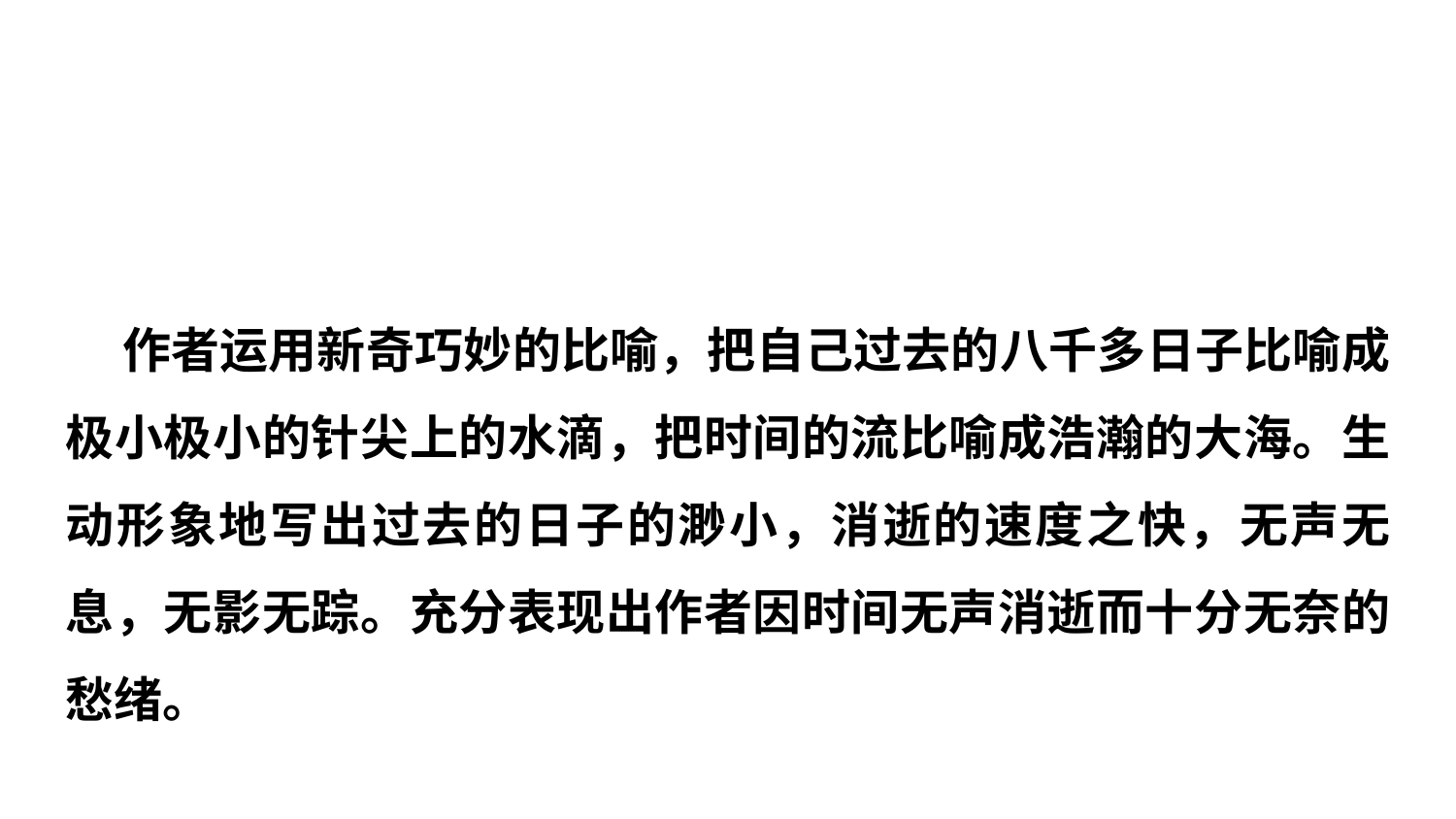

作者运用新奇巧妙的比喻，把自己过去的八千多日子比喻成极小极小的针尖上的水滴，把时间的流比喻成浩瀚的大海。生动形象地写出过去的日子的渺小，消逝的速度之快，无声无息，无影无踪。充分表现出作者因时间无声消逝而十分无奈的愁绪。